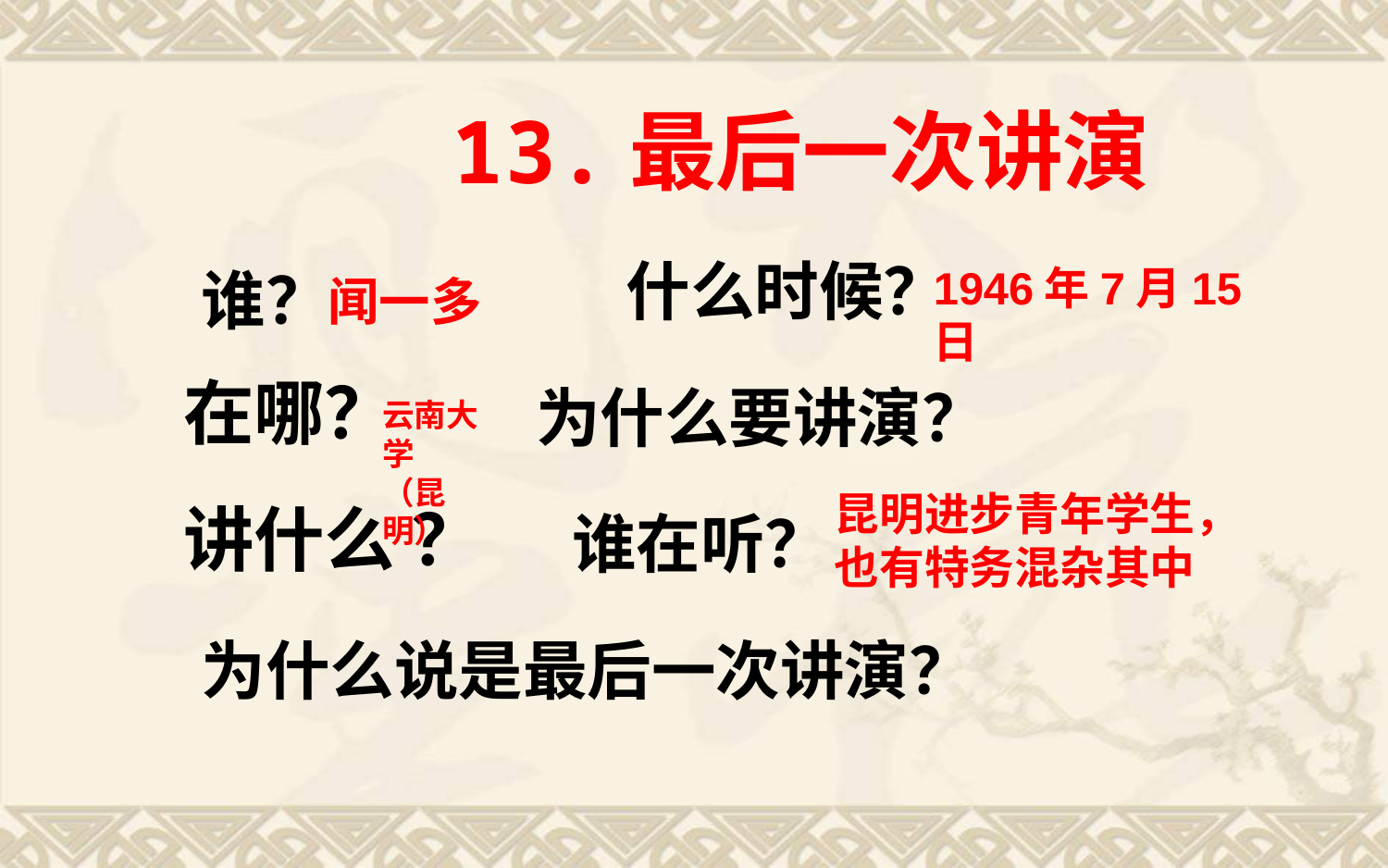

13.最后一次讲演
什么时候？
谁？
1946年7月15日
闻一多
在哪？
为什么要讲演？
云南大学
（昆明）
昆明进步青年学生，也有特务混杂其中
讲什么 ？
谁在听？
为什么说是最后一次讲演？